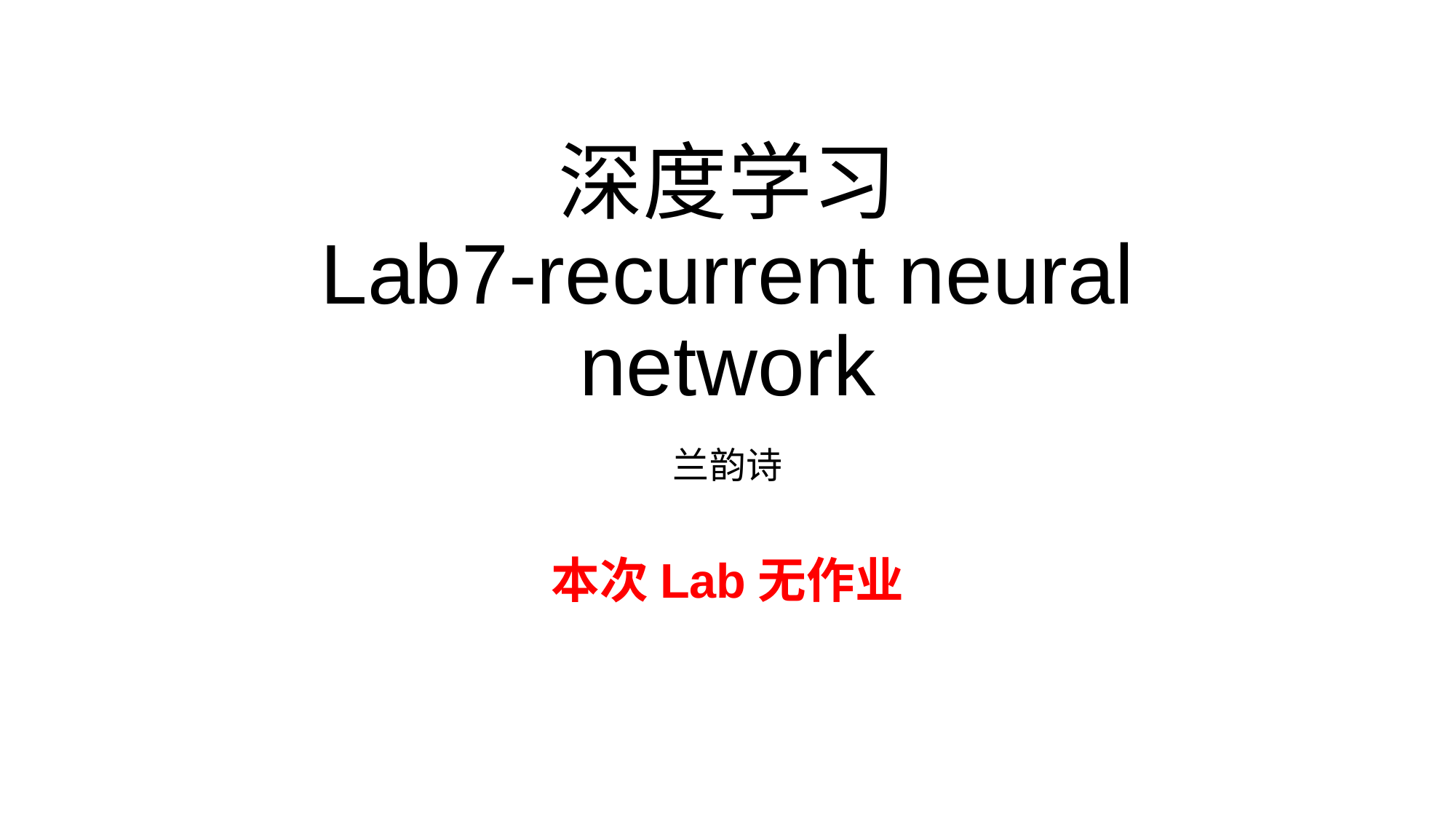

# 深度学习 Lab7-recurrent neural network
兰韵诗

本次Lab无作业